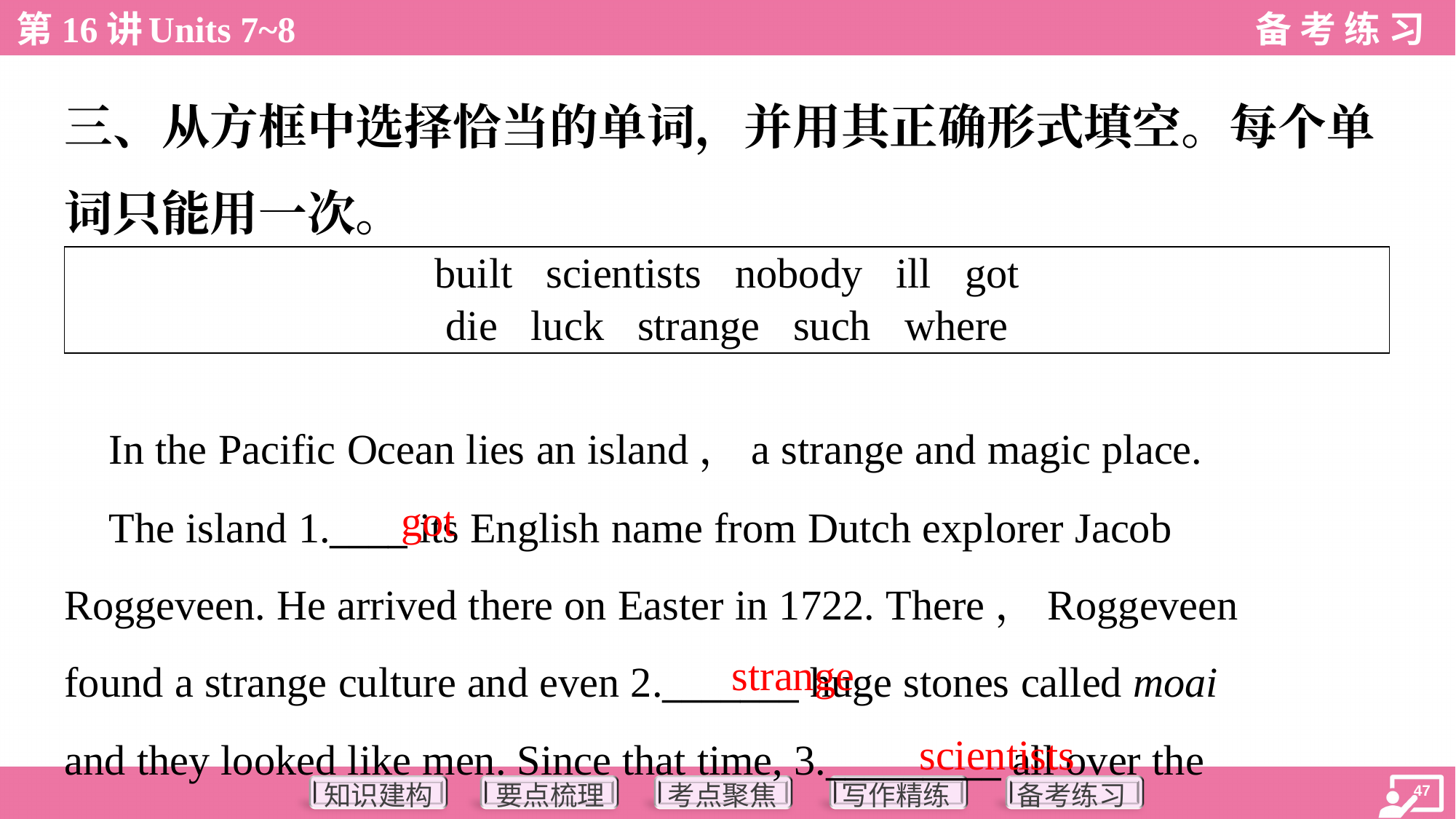

三、从方框中选择恰当的单词，并用其正确形式填空。每个单
词只能用一次。
| built scientists nobody ill got die luck strange such where |
| --- |
    In the Pacific Ocean lies an island，a strange and magic place.
got
    The island 1.____ its English name from Dutch explorer Jacob
Roggeveen. He arrived there on Easter in 1722. There，Roggeveen
found a strange culture and even 2._______ huge stones called moai
and they looked like men. Since that time, 3._________ all over the

strange
scientists